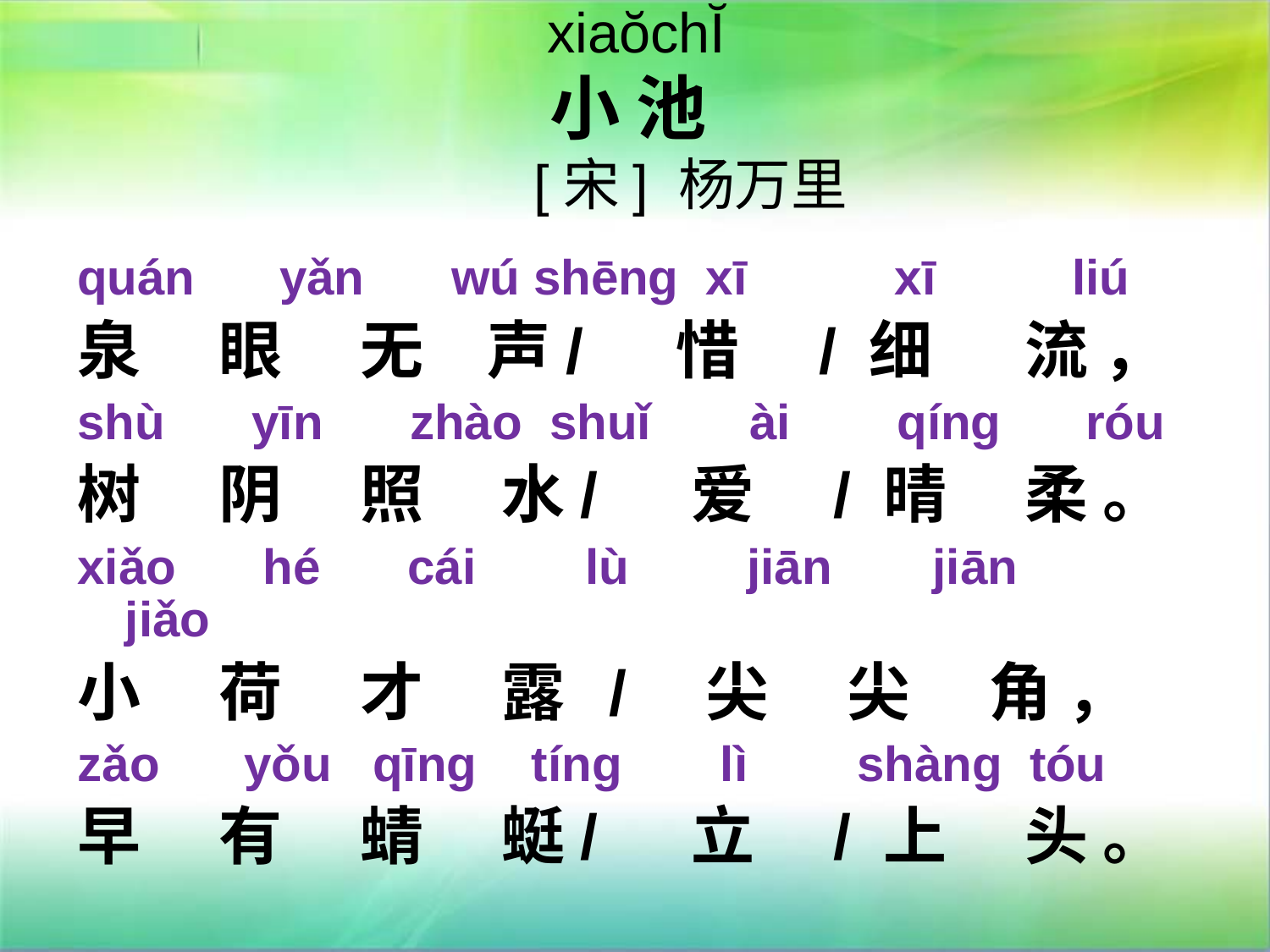

# xiaŏchĬ 小 池 　[宋] 杨万里
quán　 yǎn 　wú shēng  xī 　　 xī 　　liú
泉 　眼　 无　声/　 惜　/ 细　  流 ，
shù 　yīn 　zhào  shuǐ 　 ài　   qíng　 róu
树　 阴 　照　 水/　 爱　/ 晴　 柔 。
xiǎo 　hé 　cái 　  lù　    jiān  　jiān 　 jiǎo
小　 荷　 才 　露  /　尖 　尖 　角 ，
zǎo　 yǒu   qīng    tíng 　 lì 　  shàng  tóu
早 　有　 蜻　 蜓/　 立　/ 上 　头 。